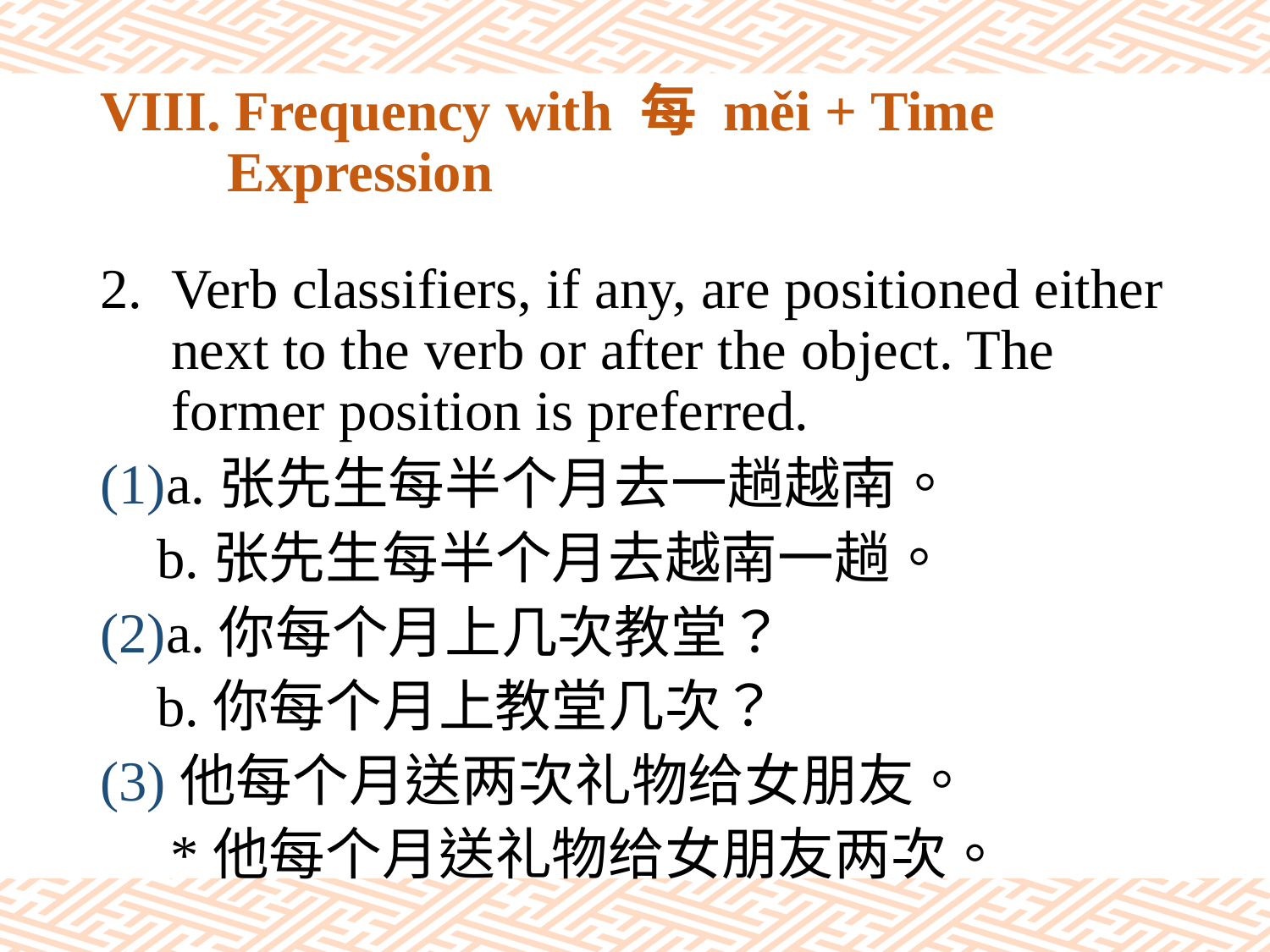

# VIII. Frequency with 每 měi + Time Expression
Verb classifiers, if any, are positioned either next to the verb or after the object. The former position is preferred.
(1)a.张先生每半个月去一趟越南。
    b.张先生每半个月去越南一趟。
(2)a.你每个月上几次教堂？
    b.你每个月上教堂几次？
(3)他每个月送两次礼物给女朋友。
     *他每个月送礼物给女朋友两次。